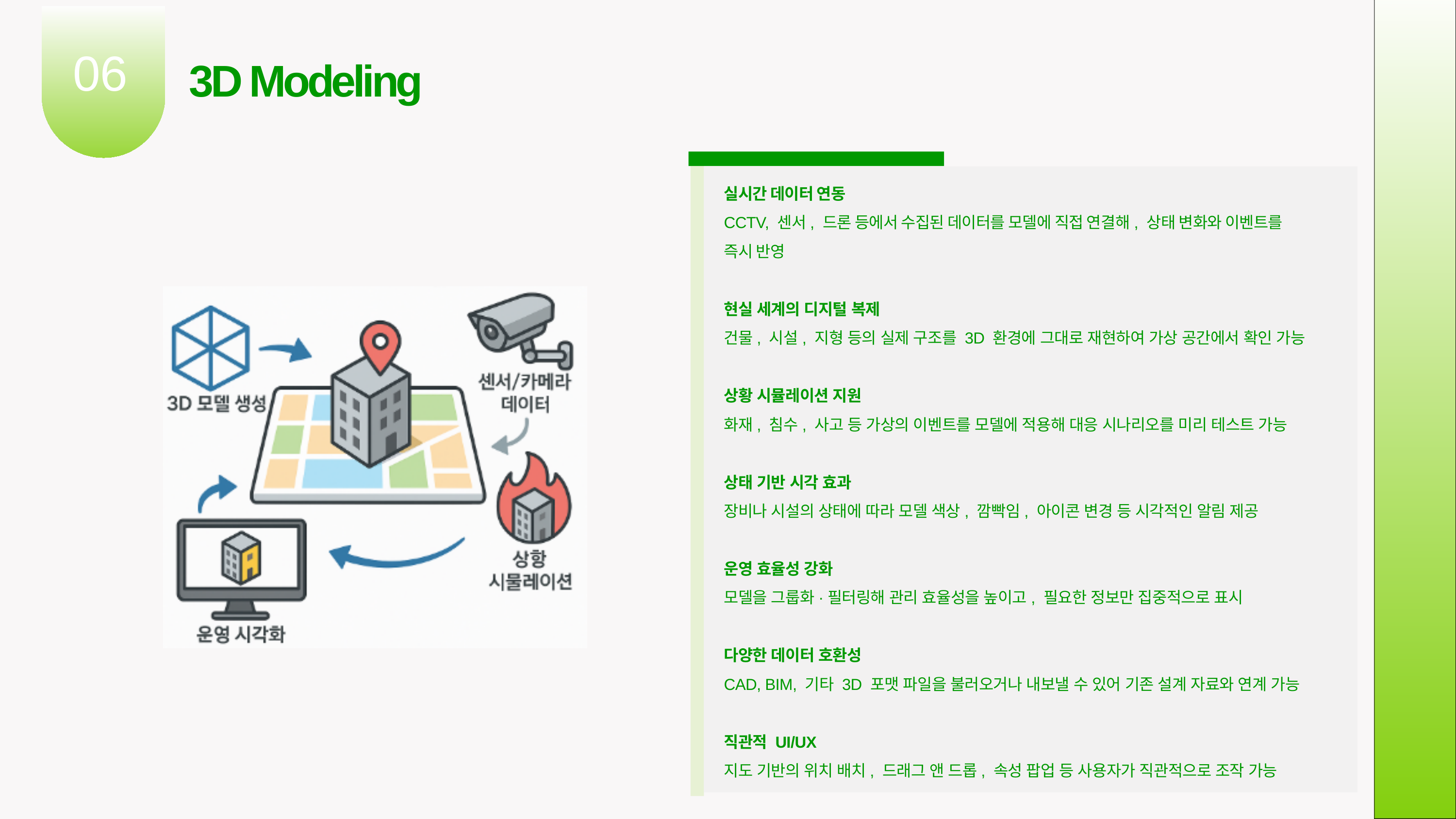

06
3D Modeling

실시간 데이터 연동
CCTV, 센서, 드론 등에서 수집된 데이터를 모델에 직접 연결해, 상태 변화와 이벤트를 즉시 반영

현실 세계의 디지털 복제
건물, 시설, 지형 등의 실제 구조를 3D 환경에 그대로 재현하여 가상 공간에서 확인 가능

상황 시뮬레이션 지원
화재, 침수, 사고 등 가상의 이벤트를 모델에 적용해 대응 시나리오를 미리 테스트 가능

상태 기반 시각 효과
장비나 시설의 상태에 따라 모델 색상, 깜빡임, 아이콘 변경 등 시각적인 알림 제공

운영 효율성 강화
모델을 그룹화·필터링해 관리 효율성을 높이고, 필요한 정보만 집중적으로 표시

다양한 데이터 호환성
CAD, BIM, 기타 3D 포맷 파일을 불러오거나 내보낼 수 있어 기존 설계 자료와 연계 가능

직관적 UI/UX
지도 기반의 위치 배치, 드래그 앤 드롭, 속성 팝업 등 사용자가 직관적으로 조작 가능